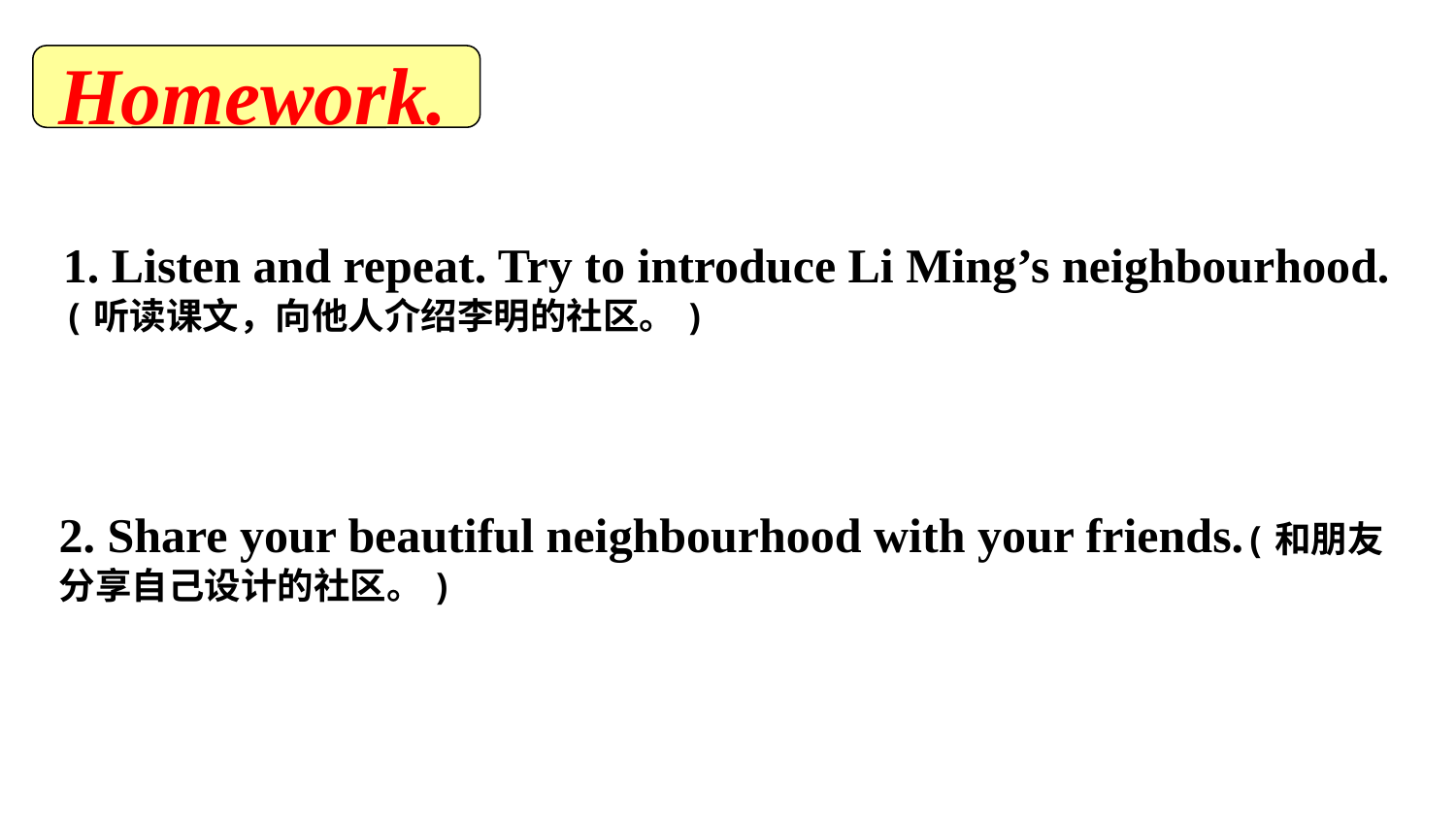

Homework.

1. Listen and repeat. Try to introduce Li Ming’s neighbourhood.(听读课文，向他人介绍李明的社区。)
2. Share your beautiful neighbourhood with your friends.(和朋友分享自己设计的社区。)